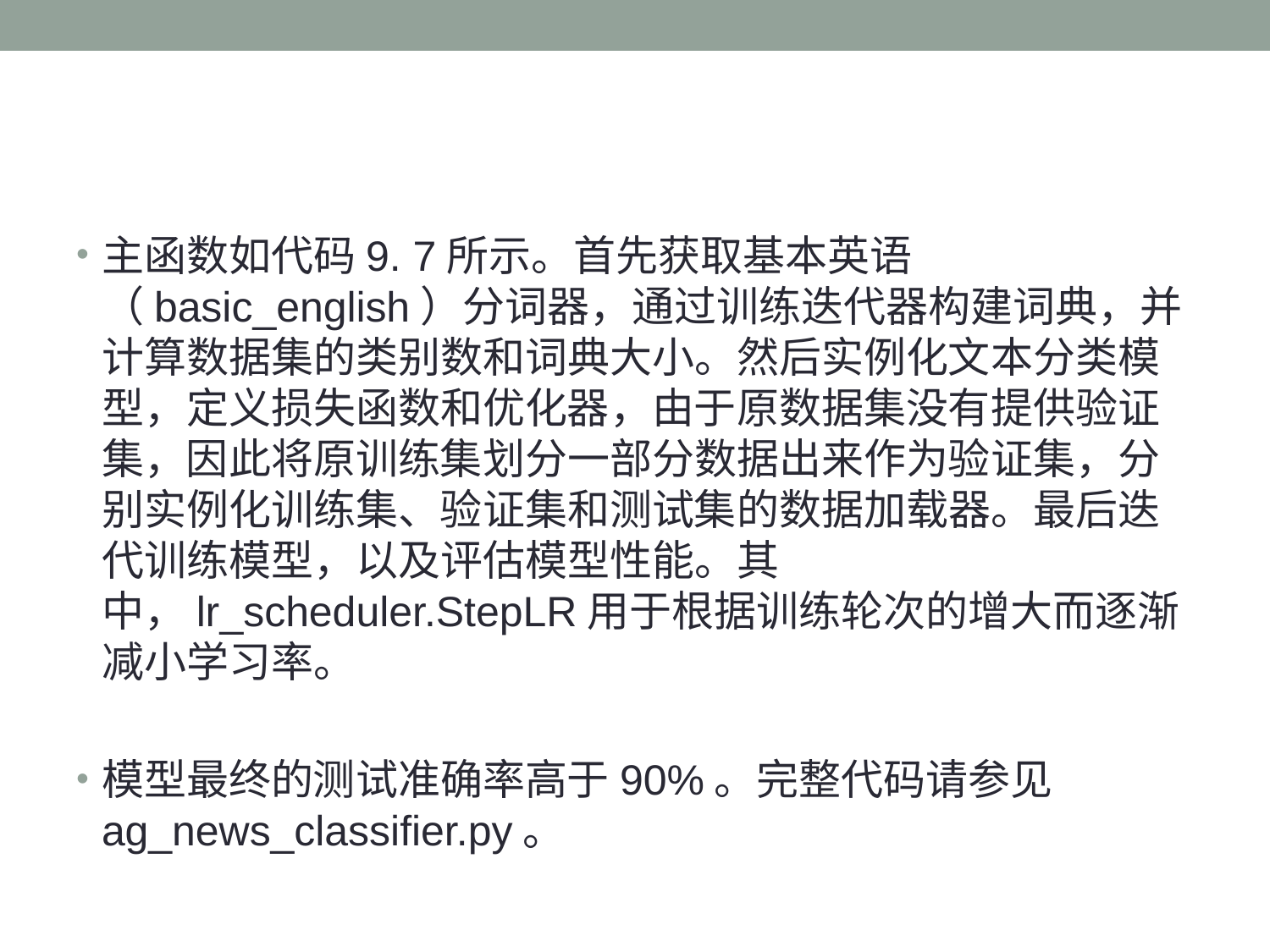

#
主函数如代码9. 7所示。首先获取基本英语（basic_english）分词器，通过训练迭代器构建词典，并计算数据集的类别数和词典大小。然后实例化文本分类模型，定义损失函数和优化器，由于原数据集没有提供验证集，因此将原训练集划分一部分数据出来作为验证集，分别实例化训练集、验证集和测试集的数据加载器。最后迭代训练模型，以及评估模型性能。其中，lr_scheduler.StepLR用于根据训练轮次的增大而逐渐减小学习率。

模型最终的测试准确率高于90%。完整代码请参见ag_news_classifier.py。